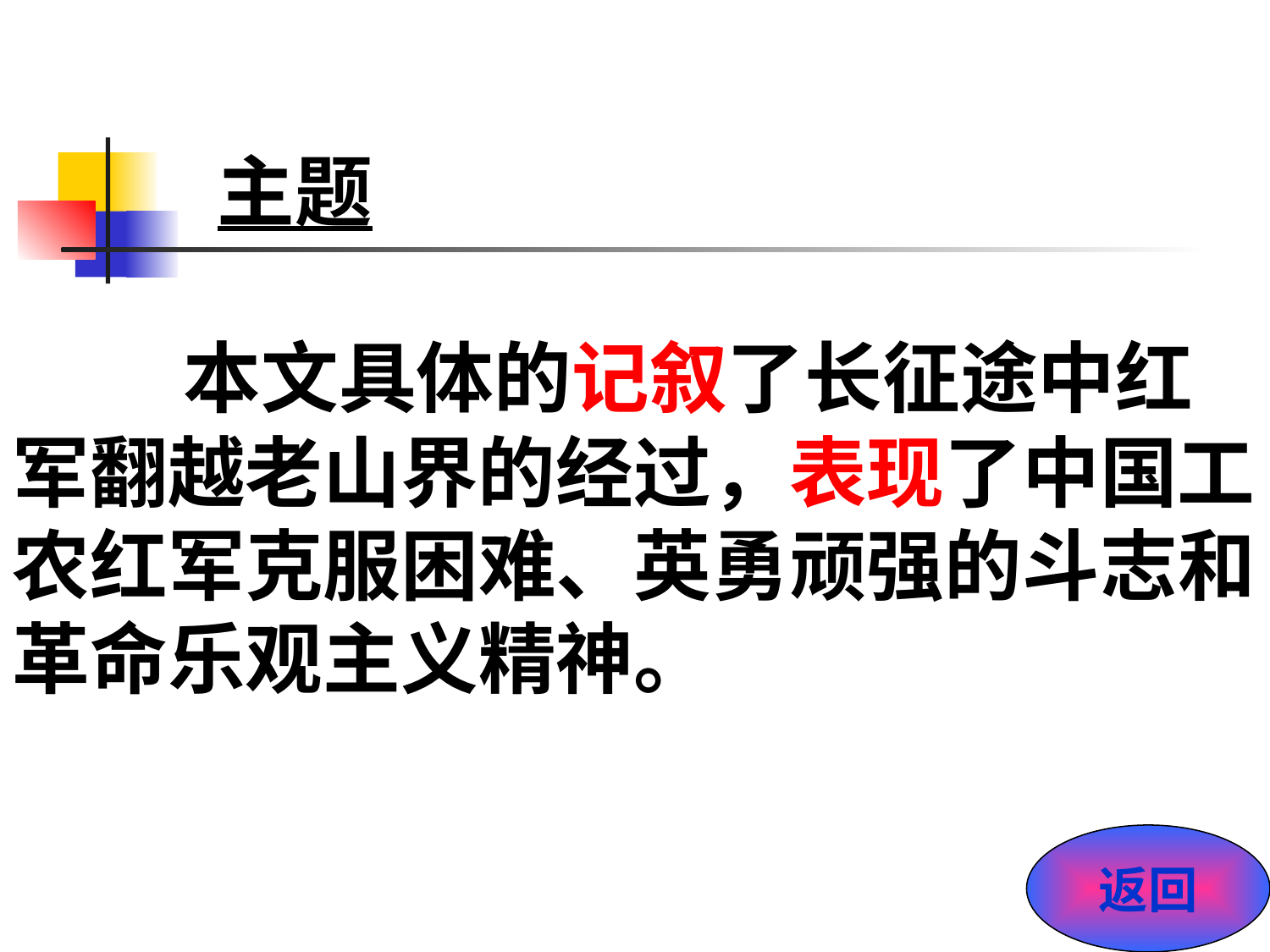

主题
        本文具体的记叙了长征途中红军翻越老山界的经过，表现了中国工农红军克服困难、英勇顽强的斗志和革命乐观主义精神。
返回